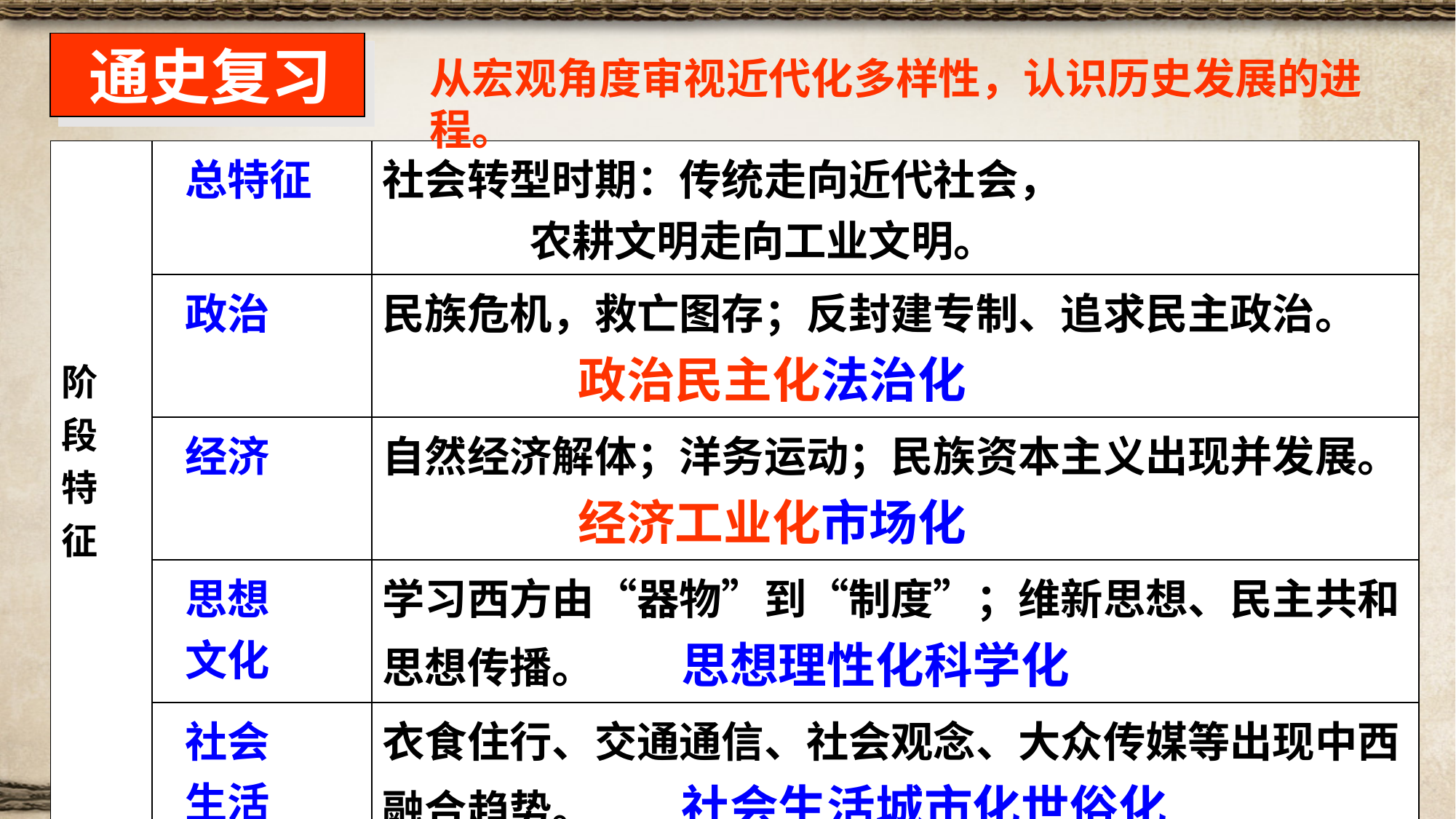

通史复习
从宏观角度审视近代化多样性，认识历史发展的进程。
| 阶 段 特 征 | 总特征 | 社会转型时期：传统走向近代社会， 农耕文明走向工业文明。 |
| --- | --- | --- |
|  | 政治 | 民族危机，救亡图存；反封建专制、追求民主政治。 政治民主化法治化 |
|  | 经济 | 自然经济解体；洋务运动；民族资本主义出现并发展。 经济工业化市场化 |
|  | 思想 文化 | 学习西方由“器物”到“制度”；维新思想、民主共和思想传播。 思想理性化科学化 |
|  | 社会 生活 | 衣食住行、交通通信、社会观念、大众传媒等出现中西融合趋势。 社会生活城市化世俗化 |